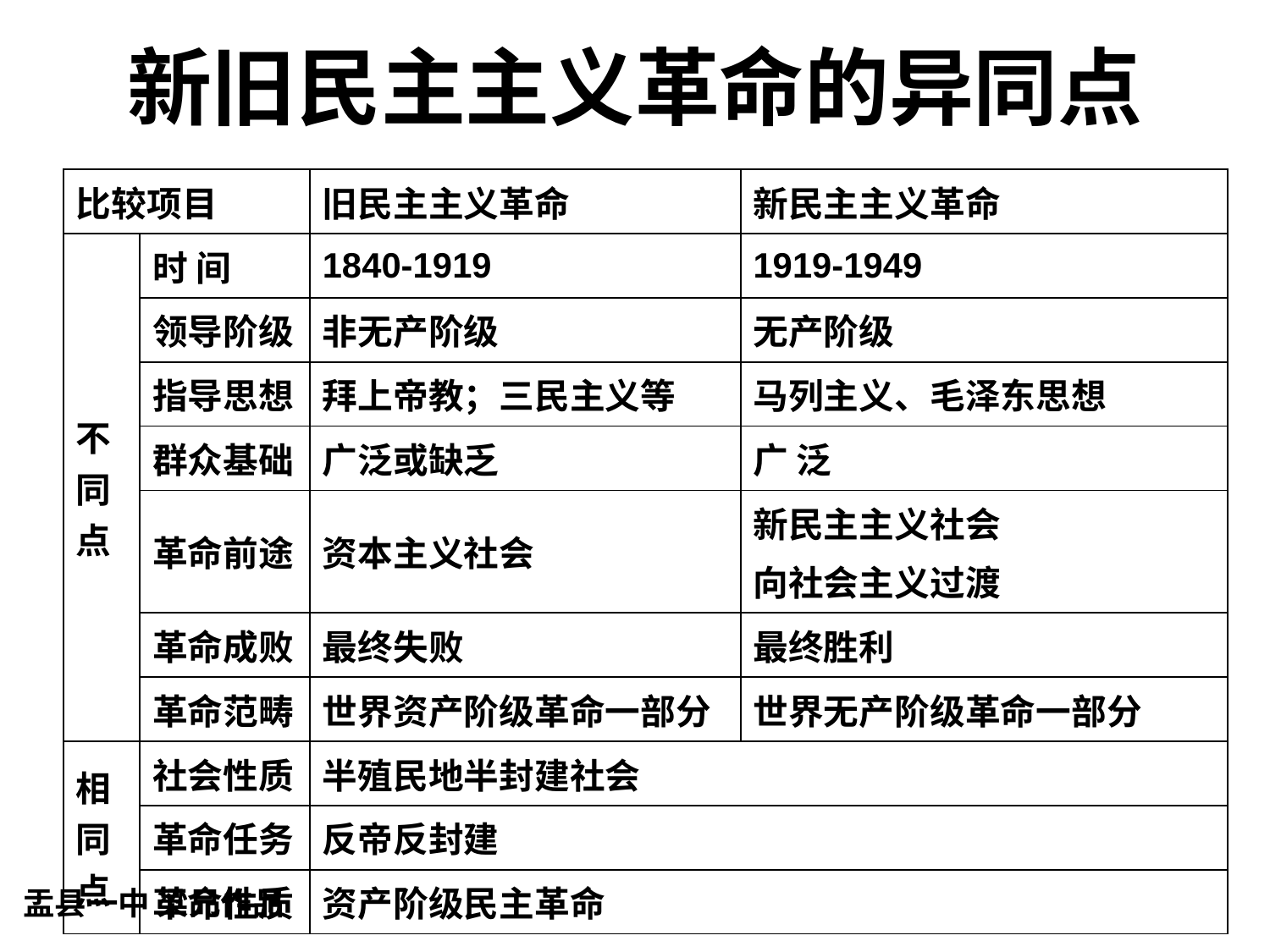

# 新旧民主主义革命的异同点
| 比较项目 |  | 旧民主主义革命 | 新民主主义革命 |
| --- | --- | --- | --- |
| 不同点 | 时 间 | 1840-1919 | 1919-1949 |
|  | 领导阶级 | 非无产阶级 | 无产阶级 |
|  | 指导思想 | 拜上帝教；三民主义等 | 马列主义、毛泽东思想 |
|  | 群众基础 | 广泛或缺乏 | 广 泛 |
|  | 革命前途 | 资本主义社会 | 新民主主义社会 向社会主义过渡 |
|  | 革命成败 | 最终失败 | 最终胜利 |
|  | 革命范畴 | 世界资产阶级革命一部分 | 世界无产阶级革命一部分 |
| 相同点 | 社会性质 | 半殖民地半封建社会 |  |
|  | 革命任务 | 反帝反封建 |  |
|  | 革命性质 | 资产阶级民主革命 |  |

盂县一中 梁兄作品